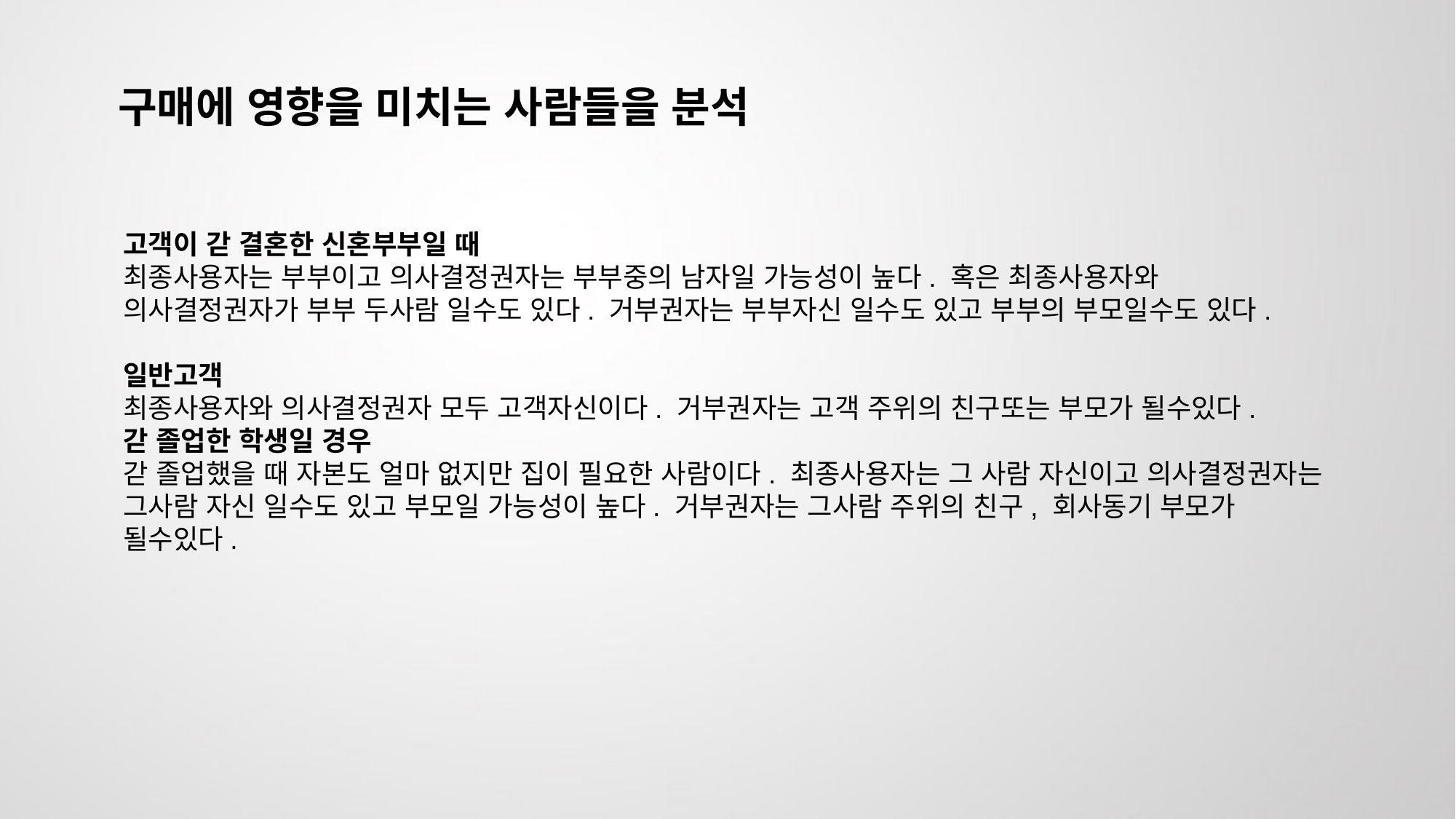

구매에 영향을 미치는 사람들을 분석

고객이 갇 결혼한 신혼부부일 때
최종사용자는 부부이고 의사결정권자는 부부중의 남자일 가능성이 높다. 혹은 최종사용자와 의사결정권자가 부부 두사람 일수도 있다. 거부권자는 부부자신 일수도 있고 부부의 부모일수도 있다.

일반고객
최종사용자와 의사결정권자 모두 고객자신이다. 거부권자는 고객 주위의 친구또는 부모가 될수있다.
갇 졸업한 학생일 경우
갇 졸업했을 때 자본도 얼마 없지만 집이 필요한 사람이다. 최종사용자는 그 사람 자신이고 의사결정권자는 그사람 자신 일수도 있고 부모일 가능성이 높다. 거부권자는 그사람 주위의 친구, 회사동기 부모가 될수있다.